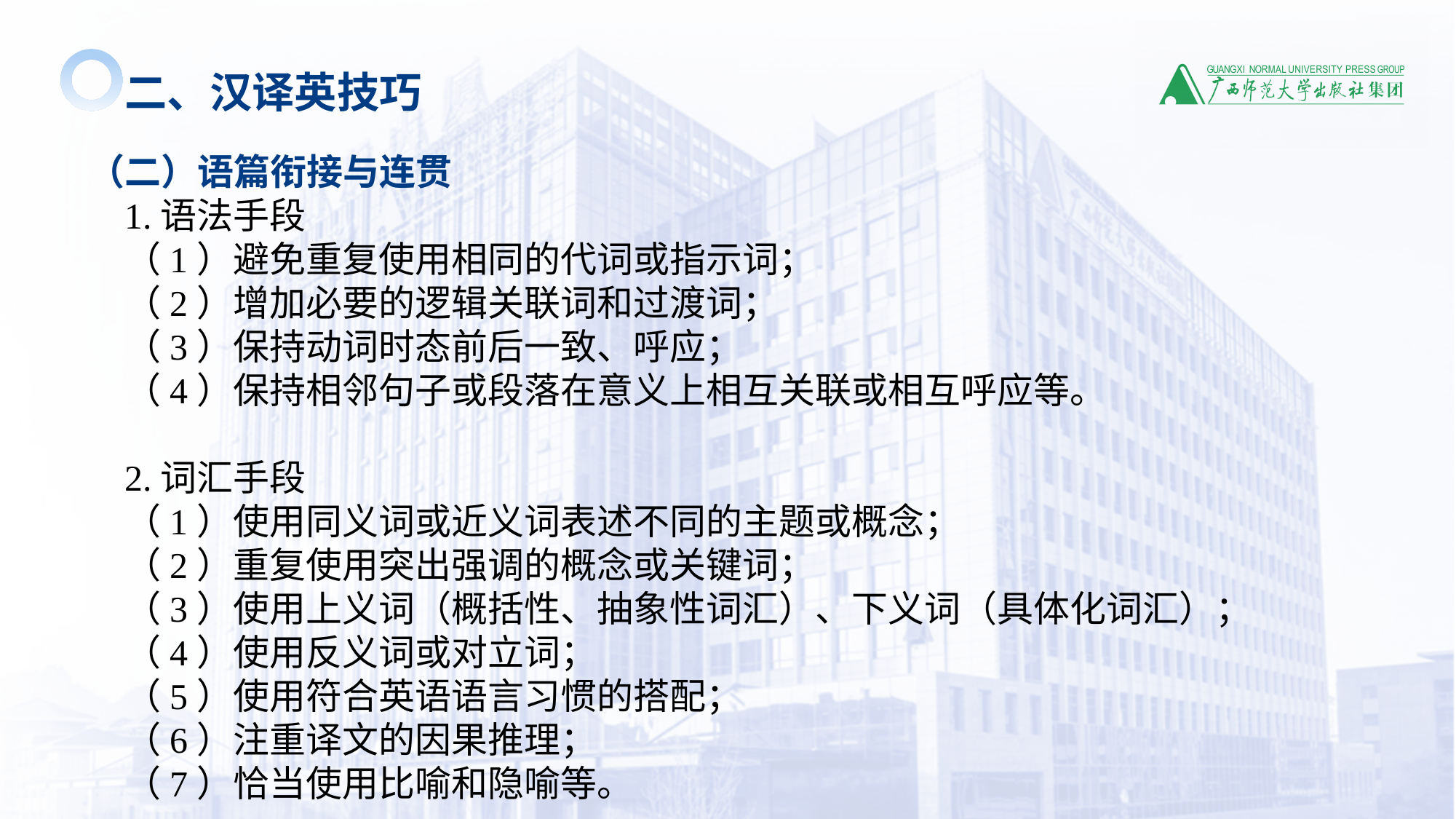

二、汉译英技巧
（二）语篇衔接与连贯
1.语法手段
（1）避免重复使用相同的代词或指示词；
（2）增加必要的逻辑关联词和过渡词；
（3）保持动词时态前后一致、呼应；
（4）保持相邻句子或段落在意义上相互关联或相互呼应等。

2.词汇手段
（1）使用同义词或近义词表述不同的主题或概念；
（2）重复使用突出强调的概念或关键词；
（3）使用上义词（概括性、抽象性词汇）、下义词（具体化词汇）；
（4）使用反义词或对立词；
（5）使用符合英语语言习惯的搭配；
（6）注重译文的因果推理；
（7）恰当使用比喻和隐喻等。